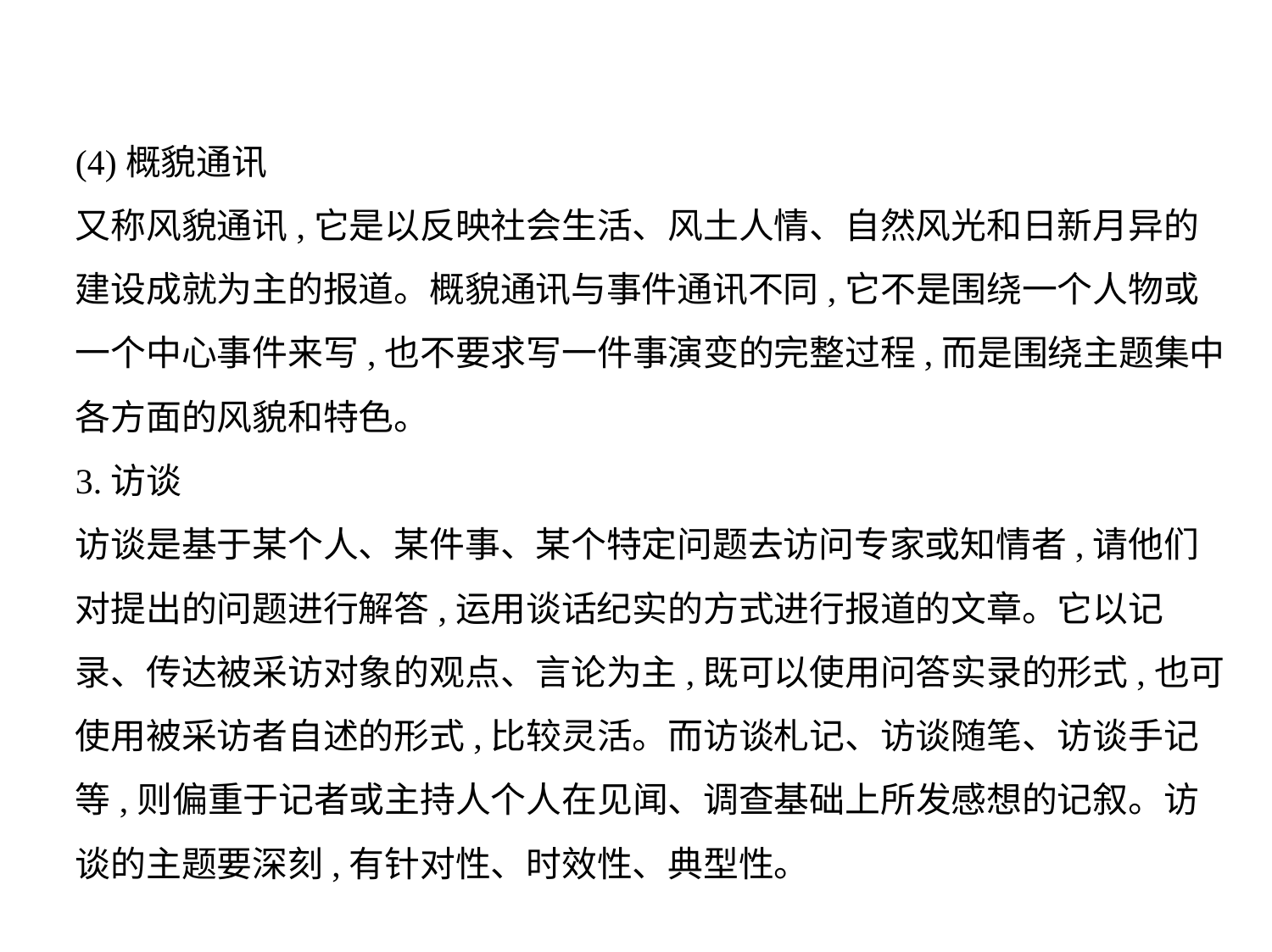

(4)概貌通讯
又称风貌通讯,它是以反映社会生活、风土人情、自然风光和日新月异的
建设成就为主的报道。概貌通讯与事件通讯不同,它不是围绕一个人物或
一个中心事件来写,也不要求写一件事演变的完整过程,而是围绕主题集中
各方面的风貌和特色。
3.访谈
访谈是基于某个人、某件事、某个特定问题去访问专家或知情者,请他们
对提出的问题进行解答,运用谈话纪实的方式进行报道的文章。它以记
录、传达被采访对象的观点、言论为主,既可以使用问答实录的形式,也可
使用被采访者自述的形式,比较灵活。而访谈札记、访谈随笔、访谈手记
等,则偏重于记者或主持人个人在见闻、调查基础上所发感想的记叙。访
谈的主题要深刻,有针对性、时效性、典型性。